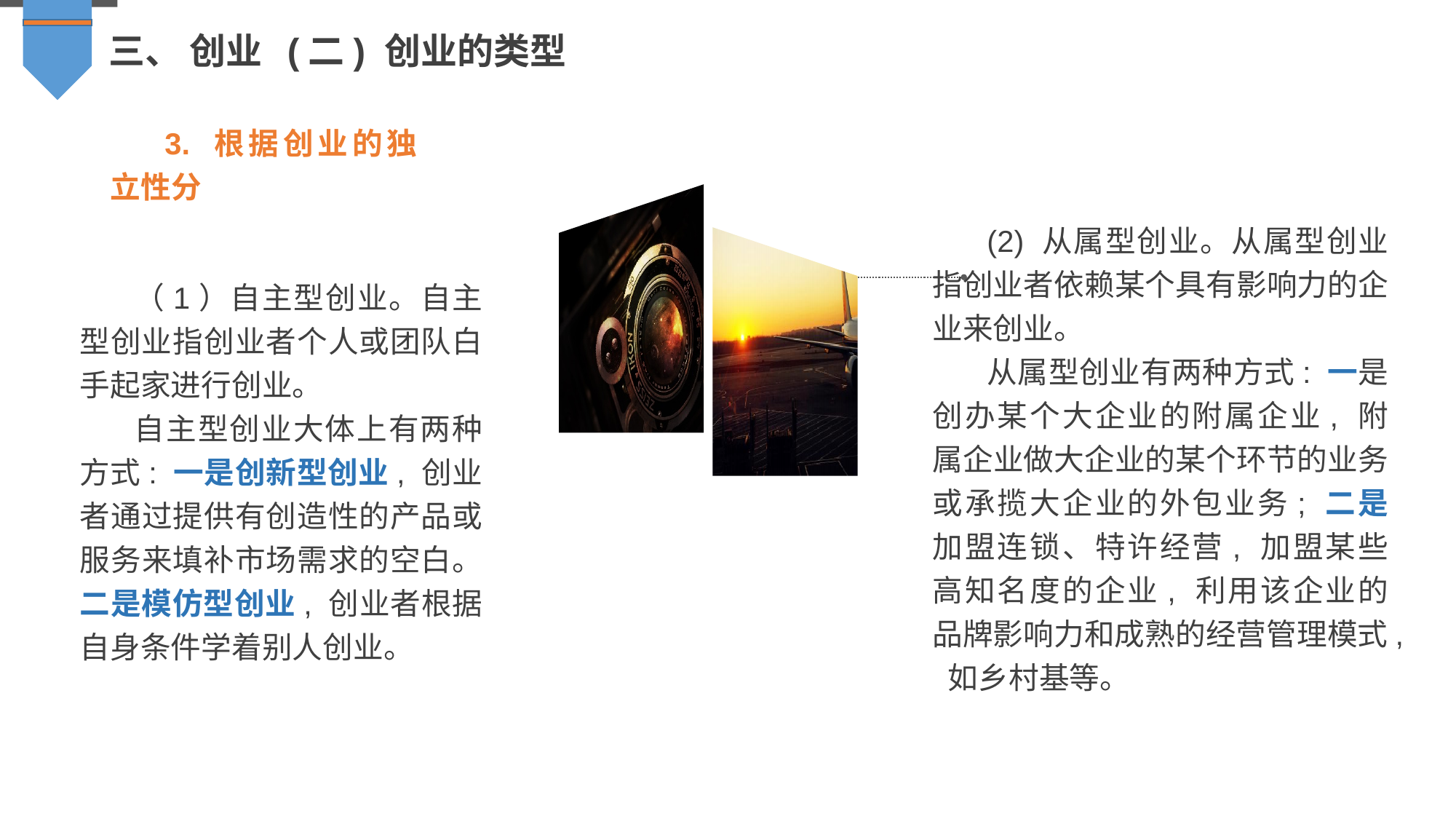

三、 创业  (二) 创业的类型
3. 根据创业的独立性分

(2) 从属型创业。从属型创业指创业者依赖某个具有影响力的企业来创业。
从属型创业有两种方式: 一是创办某个大企业的附属企业, 附属企业做大企业的某个环节的业务或承揽大企业的外包业务; 二是加盟连锁、特许经营, 加盟某些高知名度的企业, 利用该企业的品牌影响力和成熟的经营管理模式, 如乡村基等。

（1）自主型创业。自主型创业指创业者个人或团队白手起家进行创业。
自主型创业大体上有两种方式: 一是创新型创业, 创业者通过提供有创造性的产品或服务来填补市场需求的空白。 二是模仿型创业, 创业者根据自身条件学着别人创业。